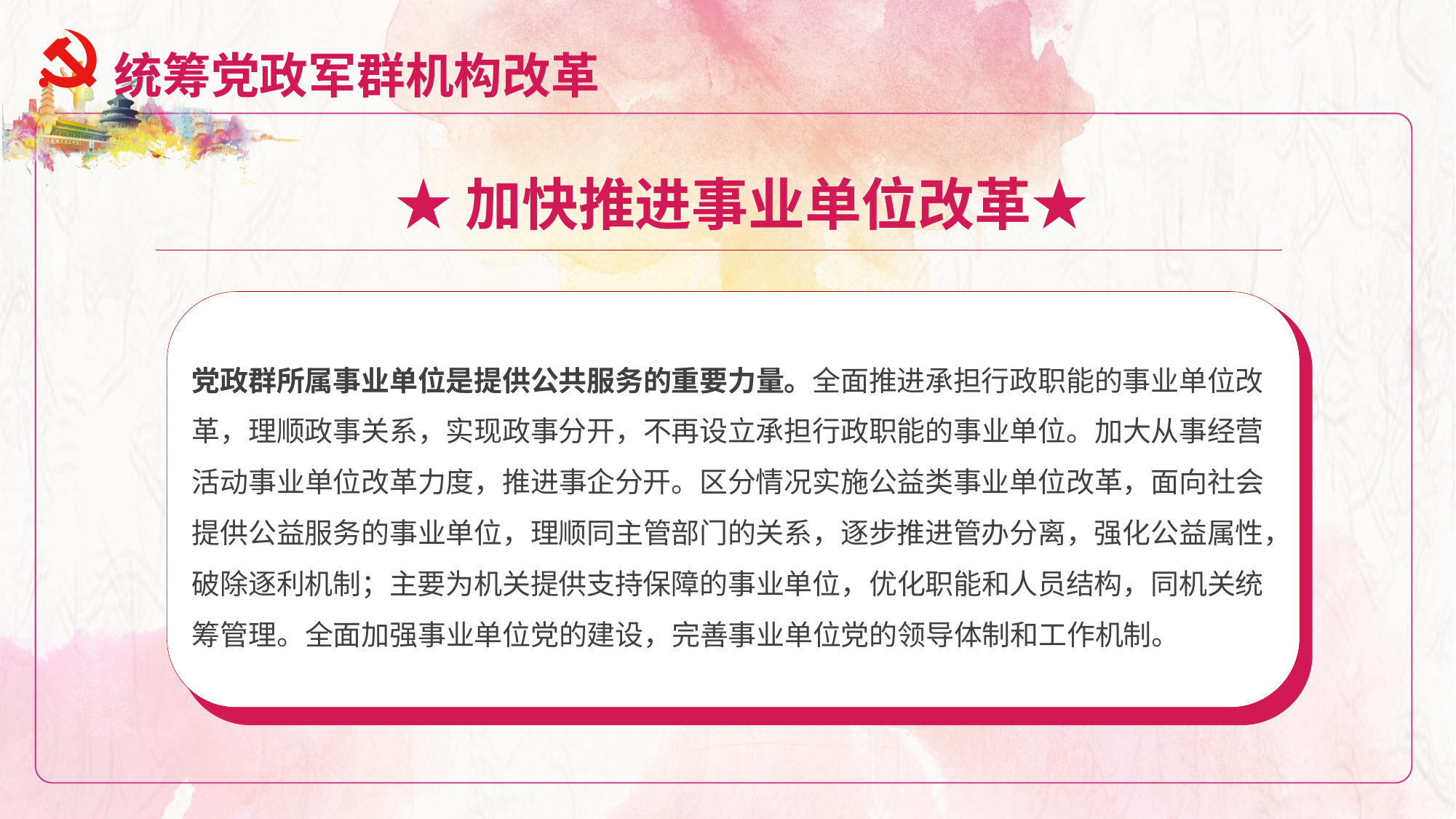

统筹党政军群机构改革
★加快推进事业单位改革★

党政群所属事业单位是提供公共服务的重要力量。全面推进承担行政职能的事业单位改革，理顺政事关系，实现政事分开，不再设立承担行政职能的事业单位。加大从事经营活动事业单位改革力度，推进事企分开。区分情况实施公益类事业单位改革，面向社会提供公益服务的事业单位，理顺同主管部门的关系，逐步推进管办分离，强化公益属性，破除逐利机制；主要为机关提供支持保障的事业单位，优化职能和人员结构，同机关统筹管理。全面加强事业单位党的建设，完善事业单位党的领导体制和工作机制。